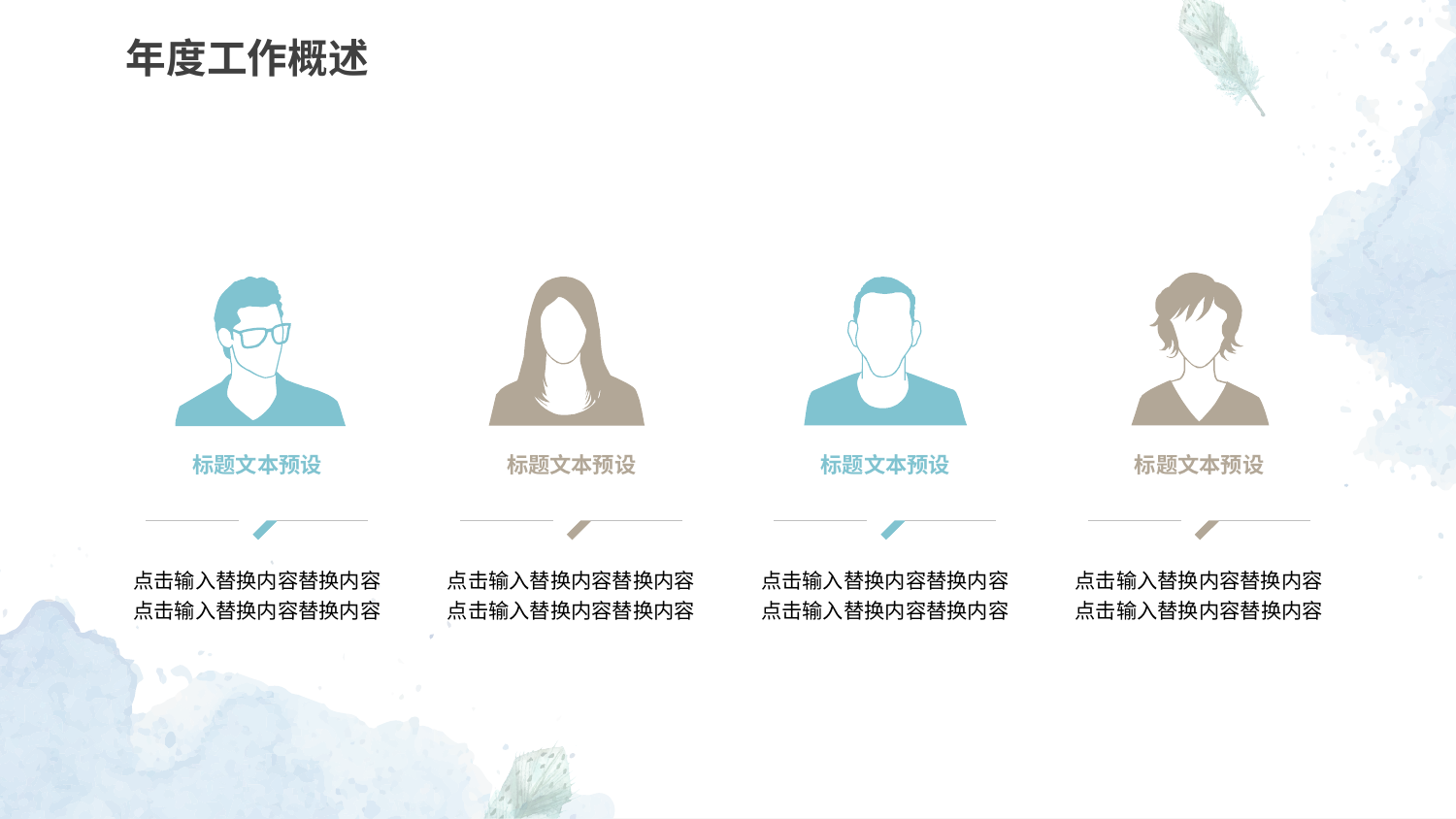

年度工作概述

标题文本预设
标题文本预设
标题文本预设
标题文本预设
关键词
关键词
关键词
关键词

点击输入替换内容替换内容
点击输入替换内容替换内容
点击输入替换内容替换内容
点击输入替换内容替换内容
点击输入替换内容替换内容
点击输入替换内容替换内容
点击输入替换内容替换内容
点击输入替换内容替换内容